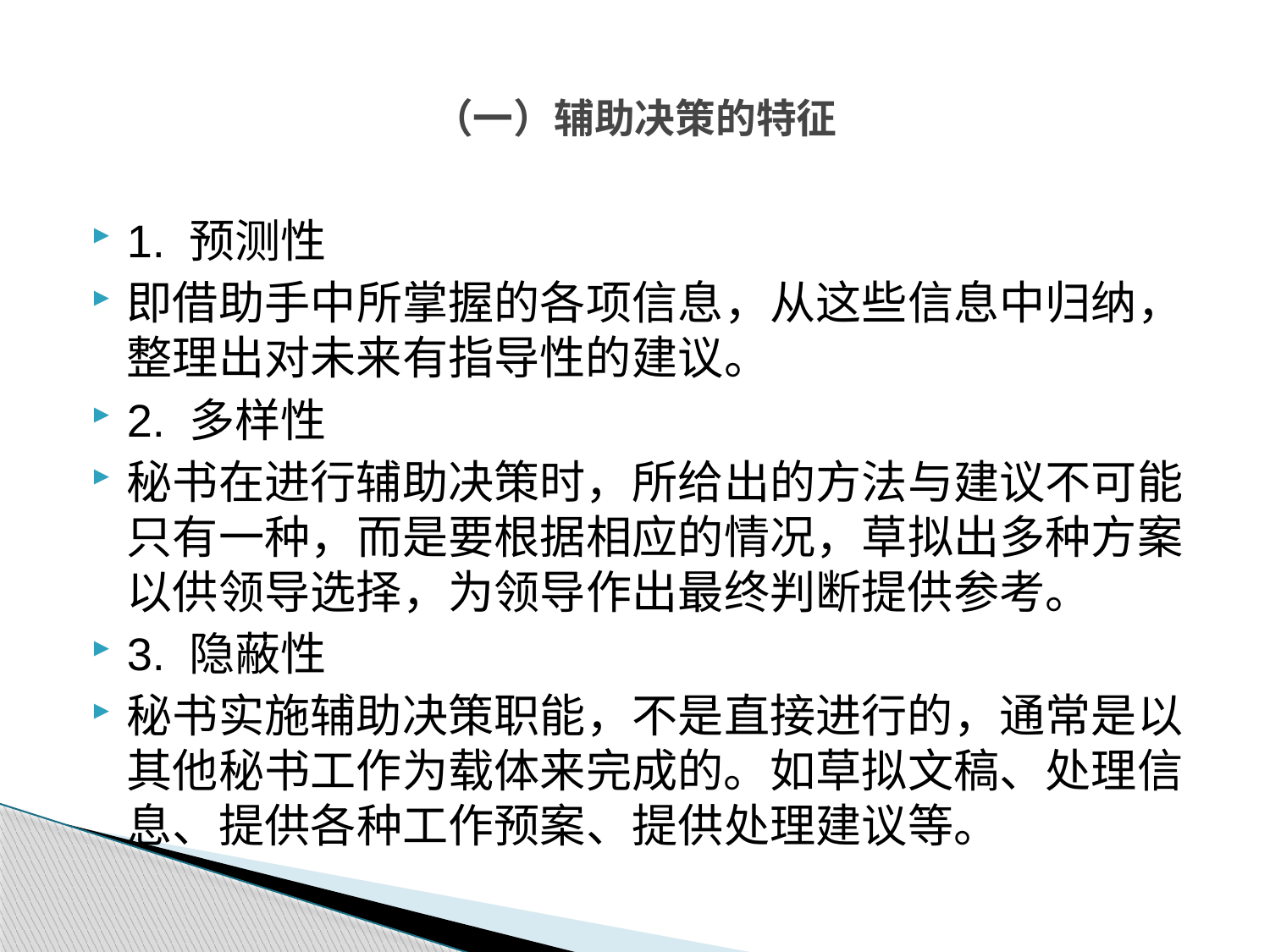

# （一）辅助决策的特征
1. 预测性
即借助手中所掌握的各项信息，从这些信息中归纳，整理出对未来有指导性的建议。
2. 多样性
秘书在进行辅助决策时，所给出的方法与建议不可能只有一种，而是要根据相应的情况，草拟出多种方案以供领导选择，为领导作出最终判断提供参考。
3. 隐蔽性
秘书实施辅助决策职能，不是直接进行的，通常是以其他秘书工作为载体来完成的。如草拟文稿、处理信息、提供各种工作预案、提供处理建议等。